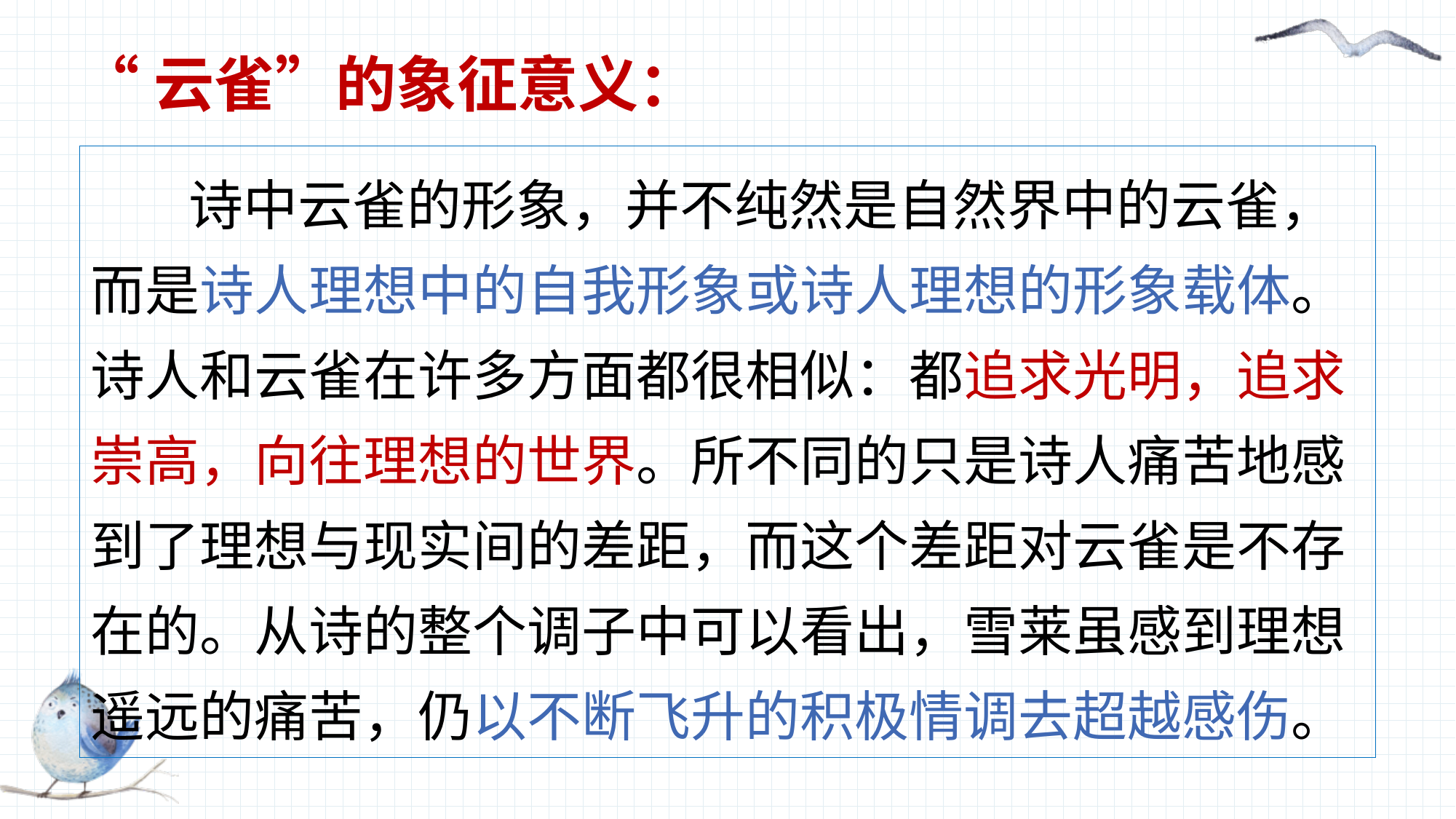

# “云雀”的象征意义：
       诗中云雀的形象，并不纯然是自然界中的云雀，而是诗人理想中的自我形象或诗人理想的形象载体。诗人和云雀在许多方面都很相似：都追求光明，追求崇高，向往理想的世界。所不同的只是诗人痛苦地感到了理想与现实间的差距，而这个差距对云雀是不存在的。从诗的整个调子中可以看出，雪莱虽感到理想遥远的痛苦，仍以不断飞升的积极情调去超越感伤。